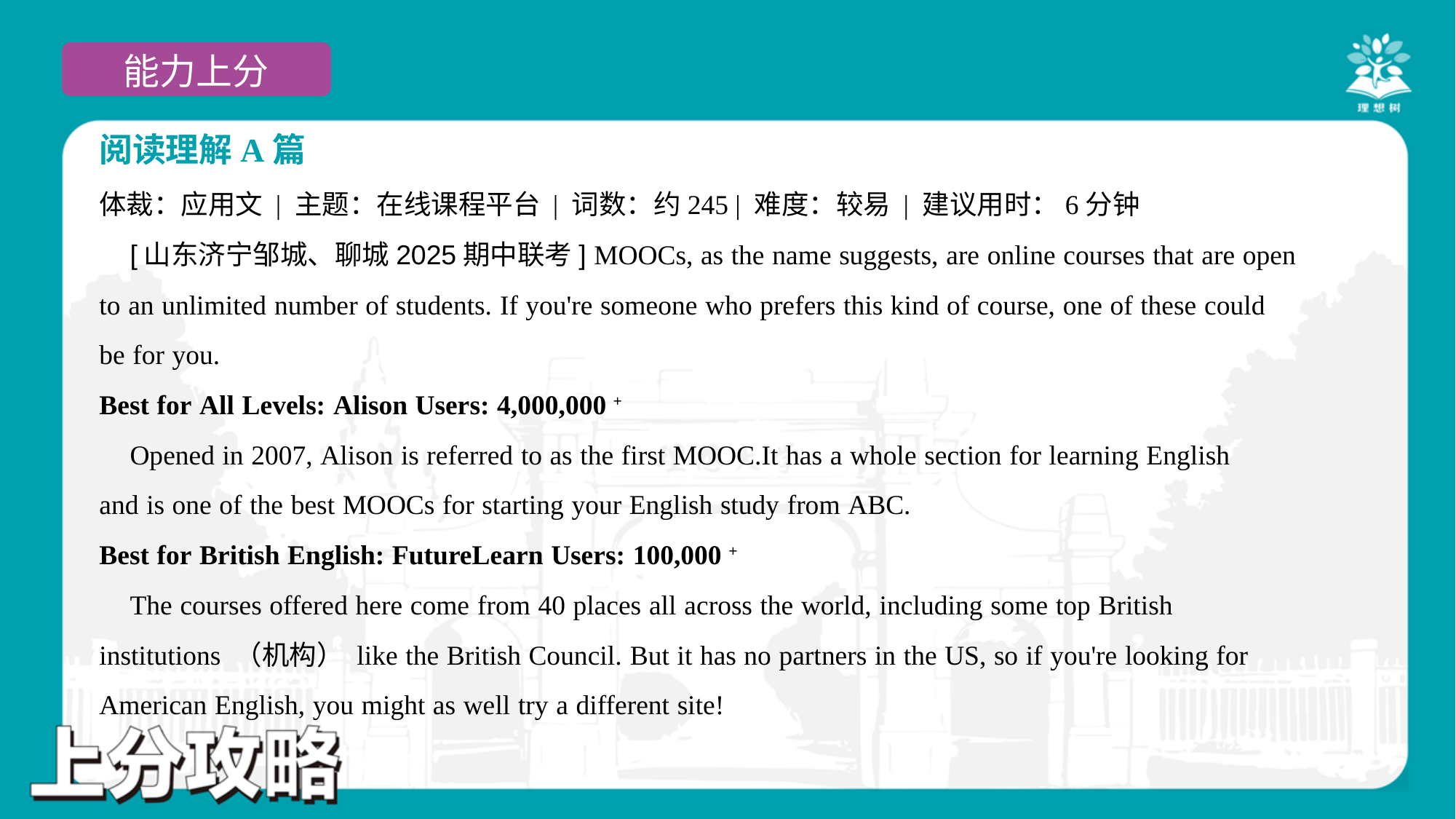

阅读理解A篇
体裁：应用文 | 主题：在线课程平台 | 词数：约245 | 难度：较易 | 建议用时：6分钟
    [山东济宁邹城、聊城2025期中联考] MOOCs, as the name suggests, are online courses that are open
to an unlimited number of students. If you're someone who prefers this kind of course, one of these could
be for you.
Best for All Levels: Alison Users: 4,000,000 +
    Opened in 2007, Alison is referred to as the first MOOC.It has a whole section for learning English
and is one of the best MOOCs for starting your English study from ABC.
Best for British English: FutureLearn Users: 100,000 +
    The courses offered here come from 40 places all across the world, including some top British
institutions （机构） like the British Council. But it has no partners in the US, so if you're looking for
American English, you might as well try a different site!